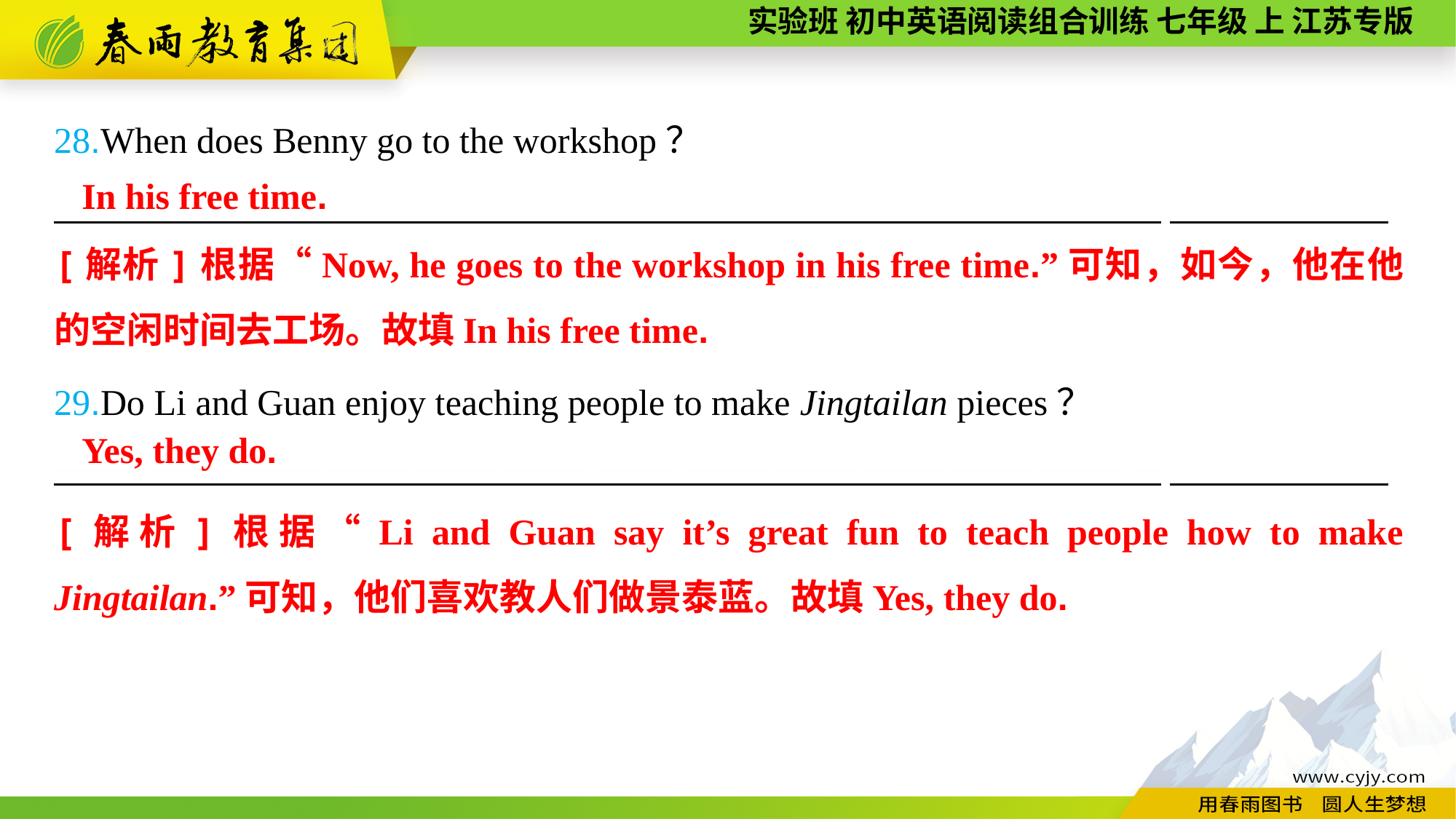

28.When does Benny go to the workshop？
—————————————————————————————————————

29.Do Li and Guan enjoy teaching people to make Jingtailan pieces？
—————————————————————————————————————
In his free time.
[解析]根据“Now, he goes to the workshop in his free time.”可知，如今，他在他的空闲时间去工场。故填In his free time.
Yes, they do.
[解析]根据“Li and Guan say it’s great fun to teach people how to make Jingtailan.”可知，他们喜欢教人们做景泰蓝。故填Yes, they do.